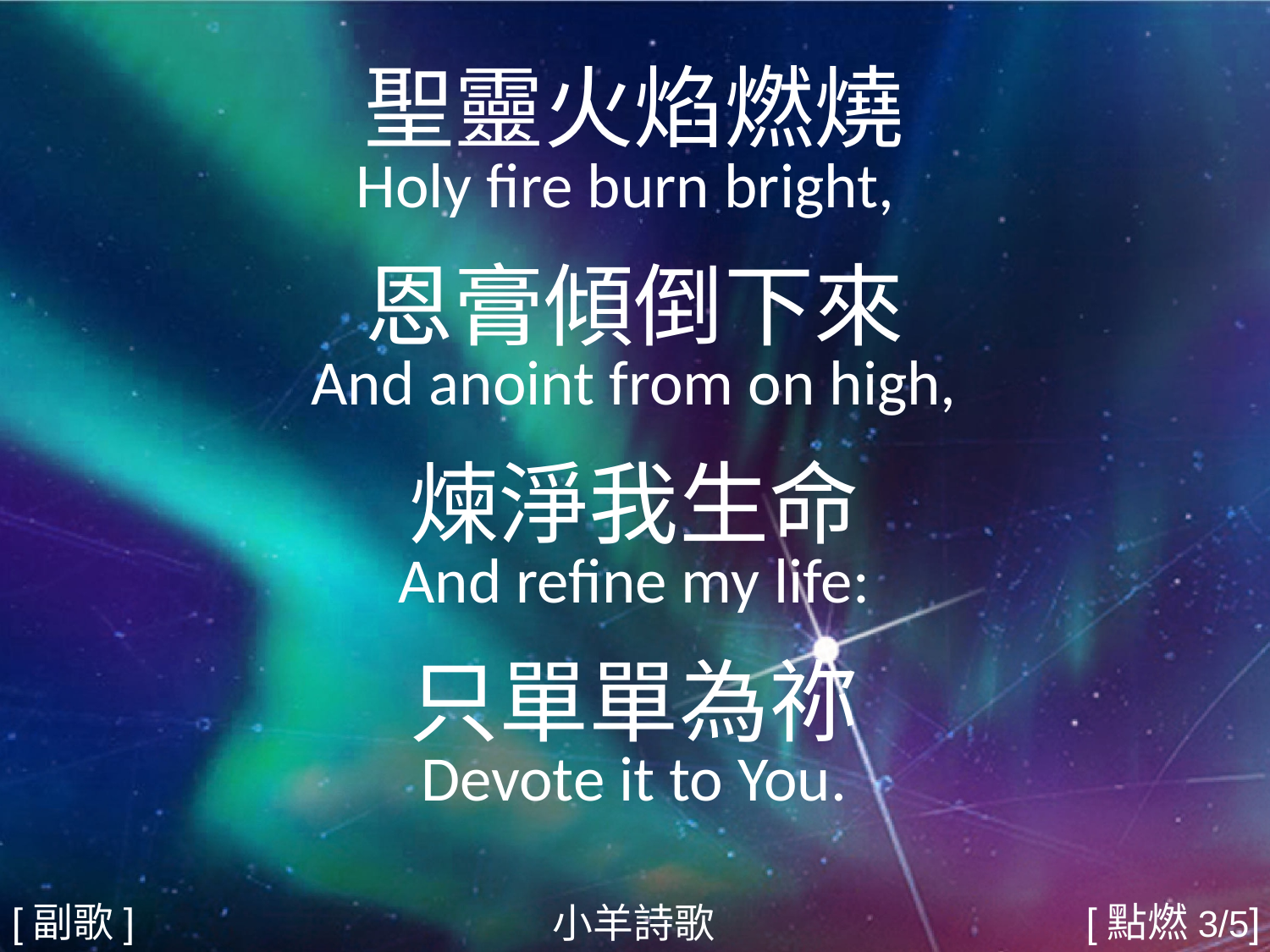

聖靈火焰燃燒
Holy fire burn bright,

恩膏傾倒下來
And anoint from on high,

煉淨我生命
And refine my life:

只單單為祢
Devote it to You.
#

[副歌]
[點燃3/5]
小羊詩歌